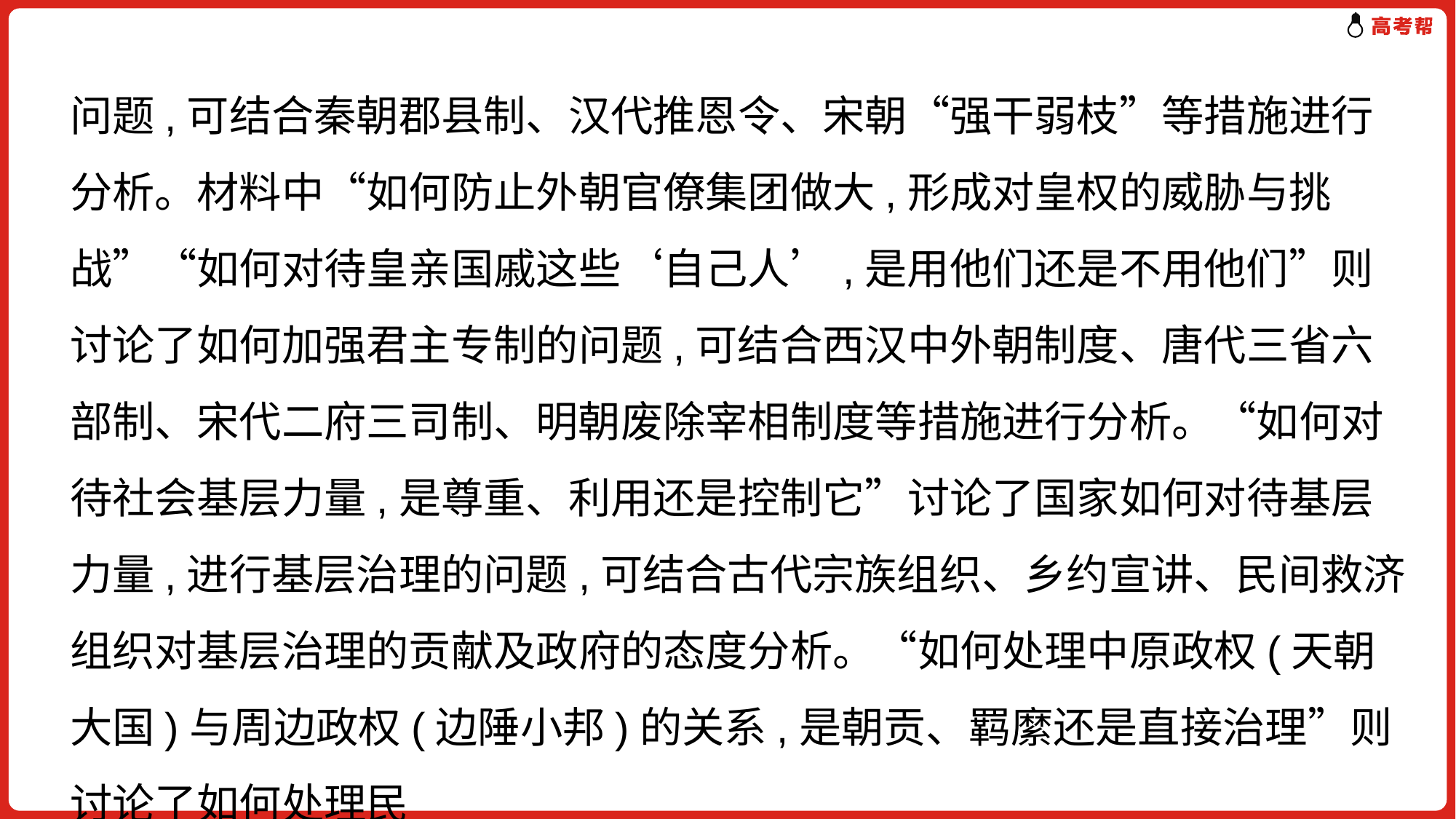

问题,可结合秦朝郡县制、汉代推恩令、宋朝“强干弱枝”等措施进行分析。材料中“如何防止外朝官僚集团做大,形成对皇权的威胁与挑战”“如何对待皇亲国戚这些‘自己人’,是用他们还是不用他们”则讨论了如何加强君主专制的问题,可结合西汉中外朝制度、唐代三省六部制、宋代二府三司制、明朝废除宰相制度等措施进行分析。“如何对待社会基层力量,是尊重、利用还是控制它”讨论了国家如何对待基层力量,进行基层治理的问题,可结合古代宗族组织、乡约宣讲、民间救济组织对基层治理的贡献及政府的态度分析。“如何处理中原政权(天朝大国)与周边政权(边陲小邦)的关系,是朝贡、羁縻还是直接治理”则讨论了如何处理民